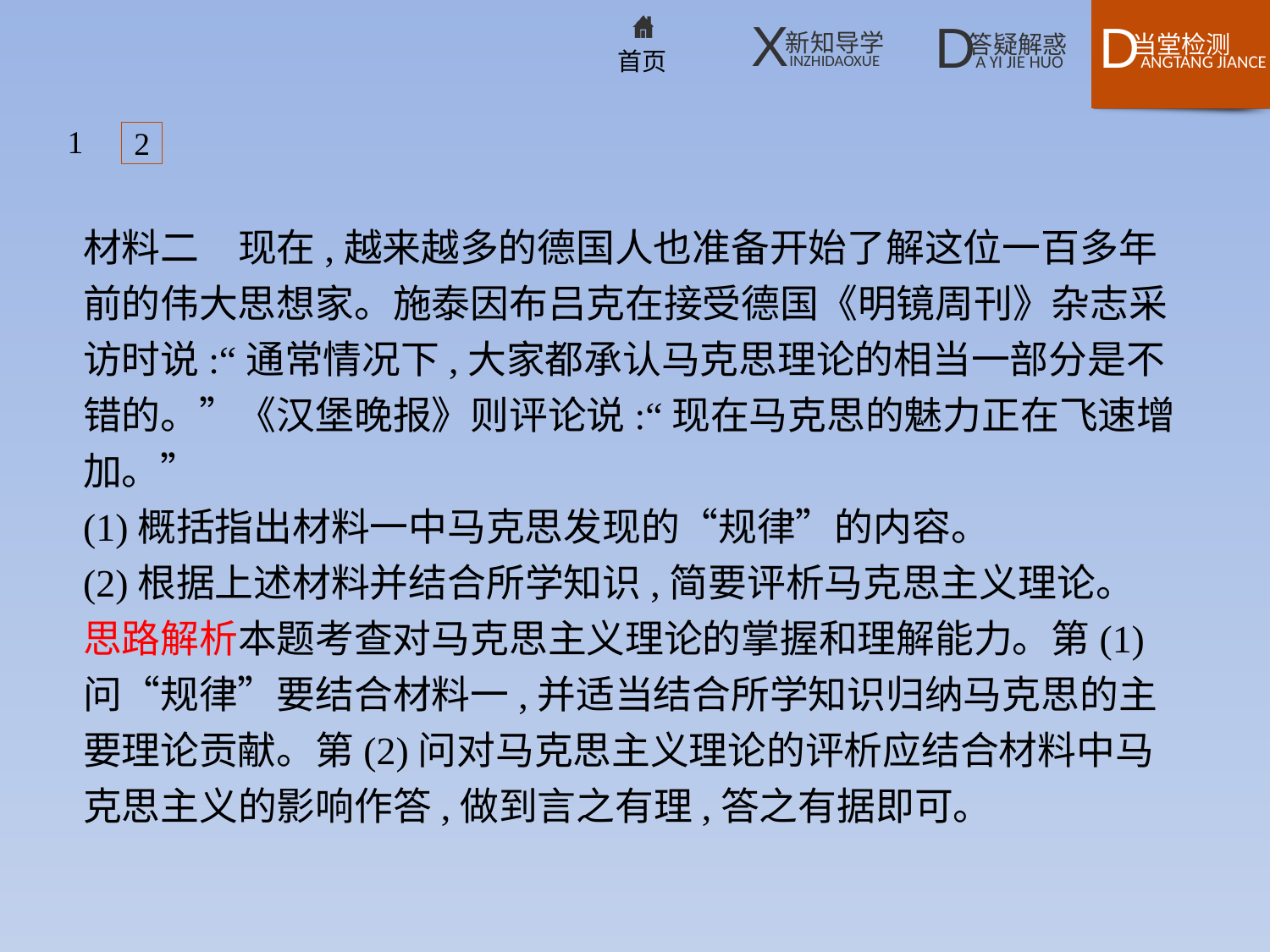

1
2
材料二　现在,越来越多的德国人也准备开始了解这位一百多年前的伟大思想家。施泰因布吕克在接受德国《明镜周刊》杂志采访时说:“通常情况下,大家都承认马克思理论的相当一部分是不错的。”《汉堡晚报》则评论说:“现在马克思的魅力正在飞速增加。”
(1)概括指出材料一中马克思发现的“规律”的内容。
(2)根据上述材料并结合所学知识,简要评析马克思主义理论。
思路解析本题考查对马克思主义理论的掌握和理解能力。第(1)问“规律”要结合材料一,并适当结合所学知识归纳马克思的主要理论贡献。第(2)问对马克思主义理论的评析应结合材料中马克思主义的影响作答,做到言之有理,答之有据即可。